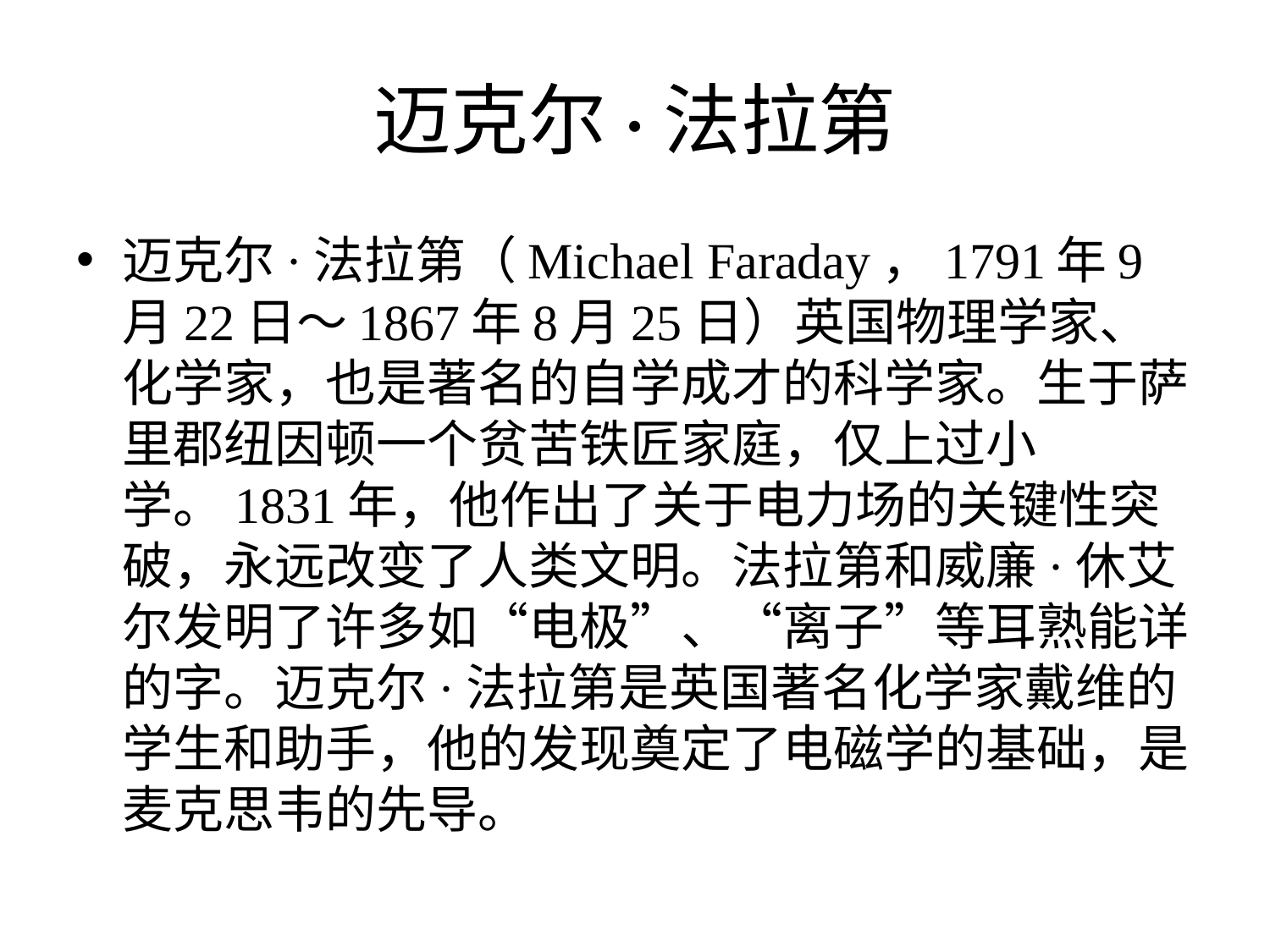

# 迈克尔·法拉第
迈克尔·法拉第（Michael Faraday，1791年9月22日～1867年8月25日）英国物理学家、化学家，也是著名的自学成才的科学家。生于萨里郡纽因顿一个贫苦铁匠家庭，仅上过小学。1831年，他作出了关于电力场的关键性突破，永远改变了人类文明。法拉第和威廉·休艾尔发明了许多如“电极”、“离子”等耳熟能详的字。迈克尔·法拉第是英国著名化学家戴维的学生和助手，他的发现奠定了电磁学的基础，是麦克思韦的先导。